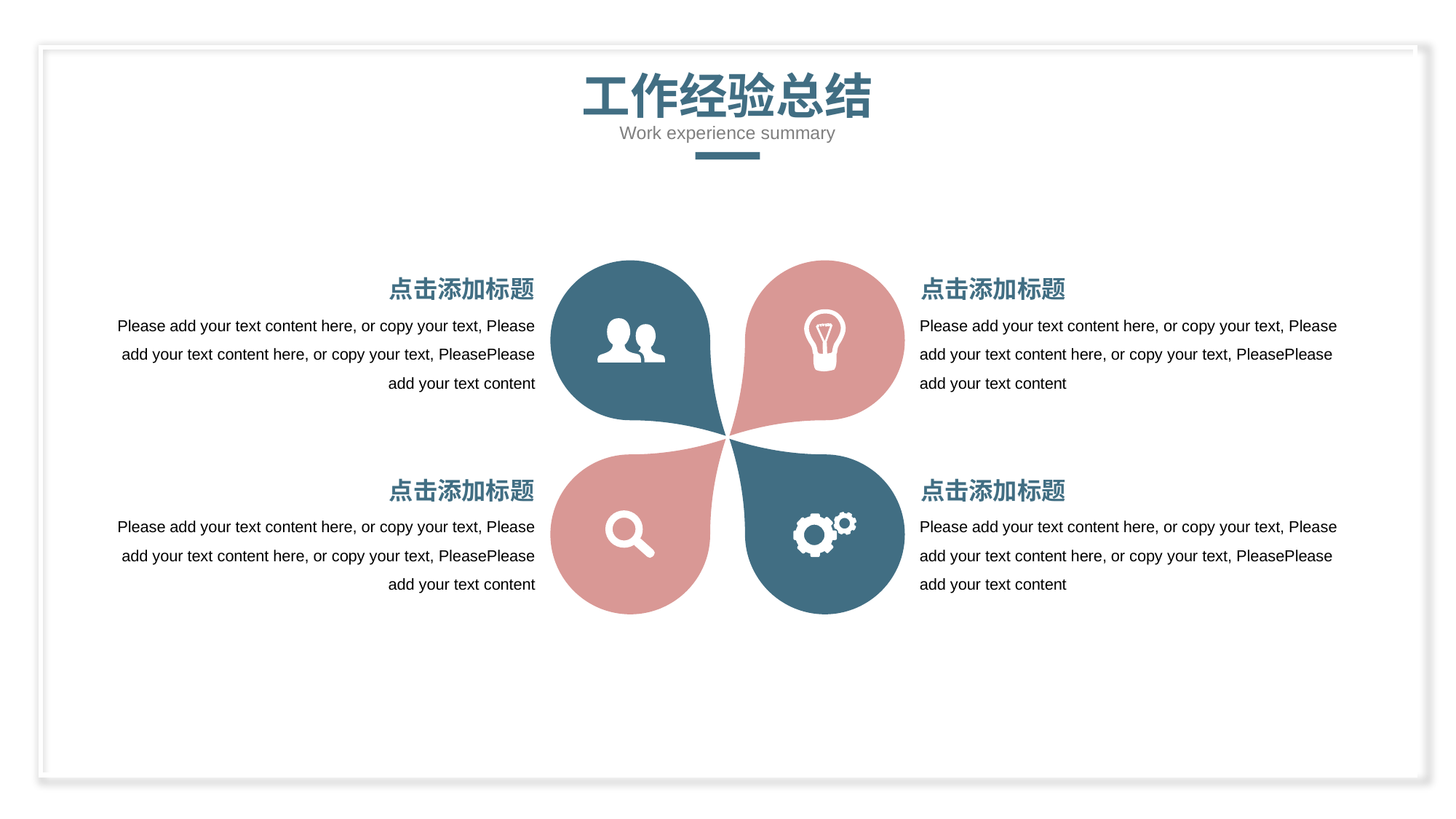

工作经验总结
Work experience summary

点击添加标题
点击添加标题
Please add your text content here, or copy your text, Please add your text content here, or copy your text, PleasePlease add your text content
Please add your text content here, or copy your text, Please add your text content here, or copy your text, PleasePlease add your text content
点击添加标题
点击添加标题
Please add your text content here, or copy your text, Please add your text content here, or copy your text, PleasePlease add your text content
Please add your text content here, or copy your text, Please add your text content here, or copy your text, PleasePlease add your text content